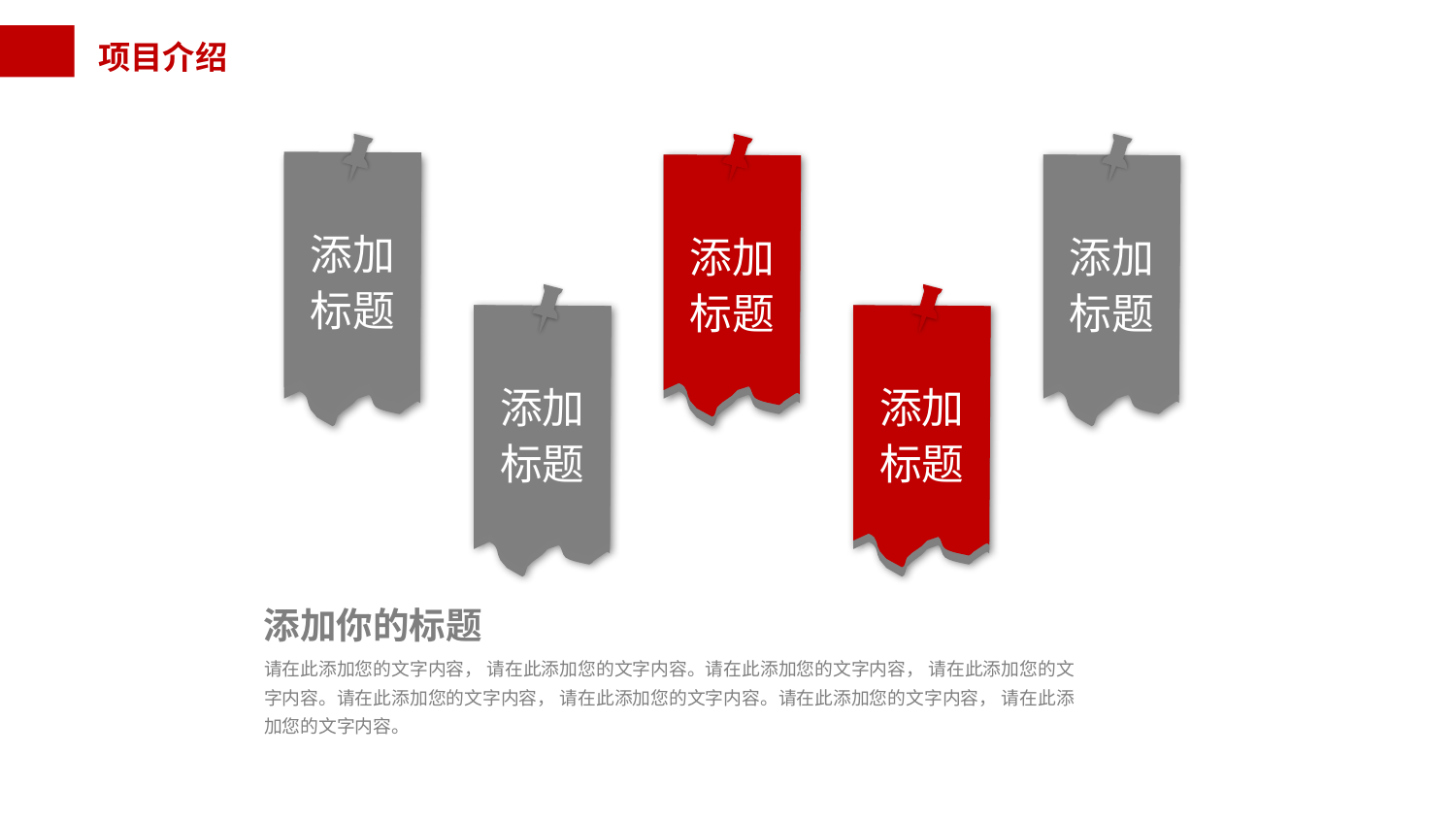

添加标题

添加标题
添加标题

添加标题
添加标题
添加你的标题
请在此添加您的文字内容， 请在此添加您的文字内容。请在此添加您的文字内容， 请在此添加您的文字内容。请在此添加您的文字内容， 请在此添加您的文字内容。请在此添加您的文字内容， 请在此添加您的文字内容。